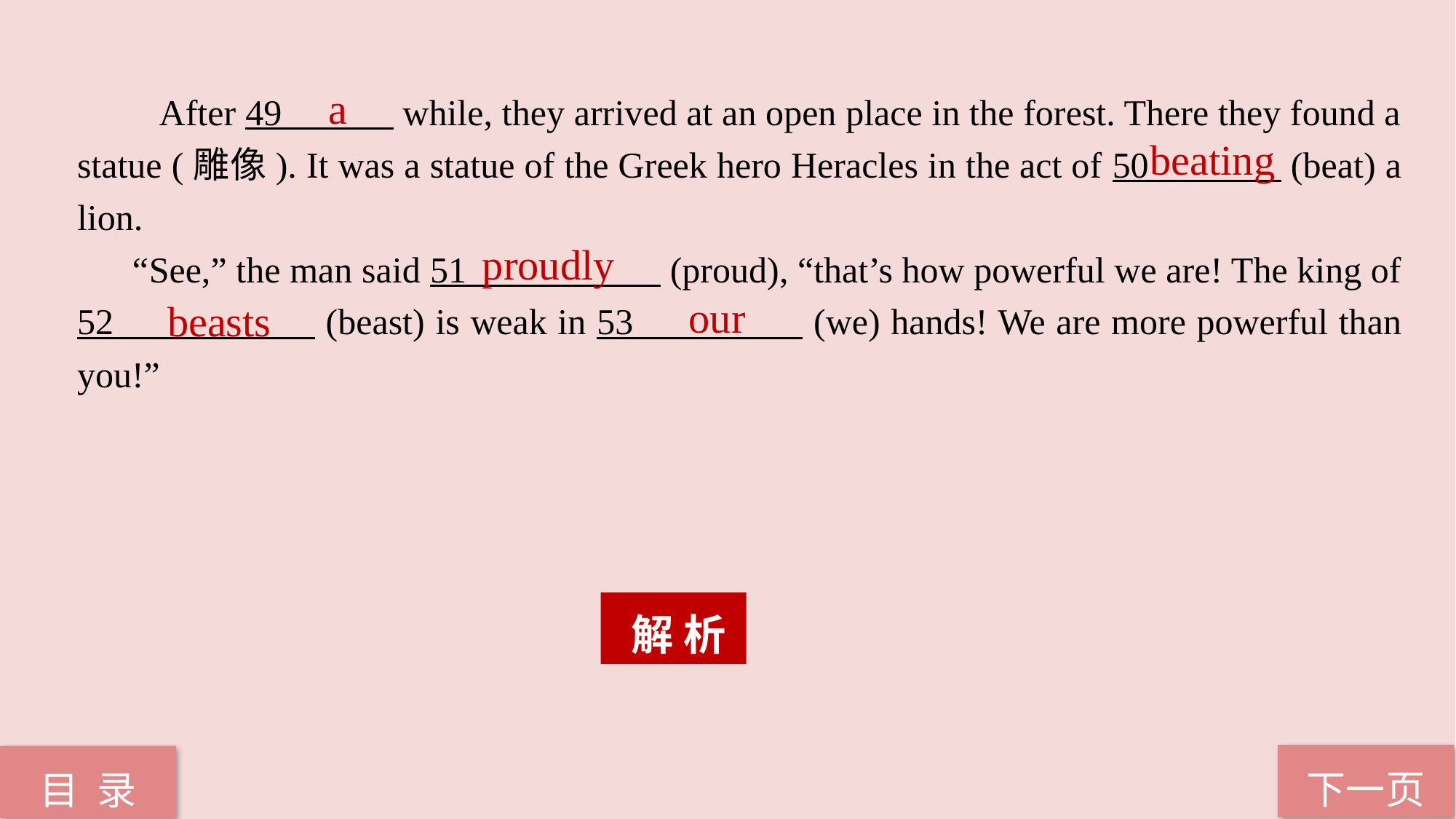

After 49             while, they arrived at an open place in the forest. There they found a statue (雕像). It was a statue of the Greek hero Heracles in the act of 50               (beat) a lion.
      “See,” the man said 51                      (proud), “that’s how powerful we are! The king of
52                    (beast) is weak in 53                 (we) hands! We are more powerful than you!”

a
beating
proudly
our
beasts
 解 析